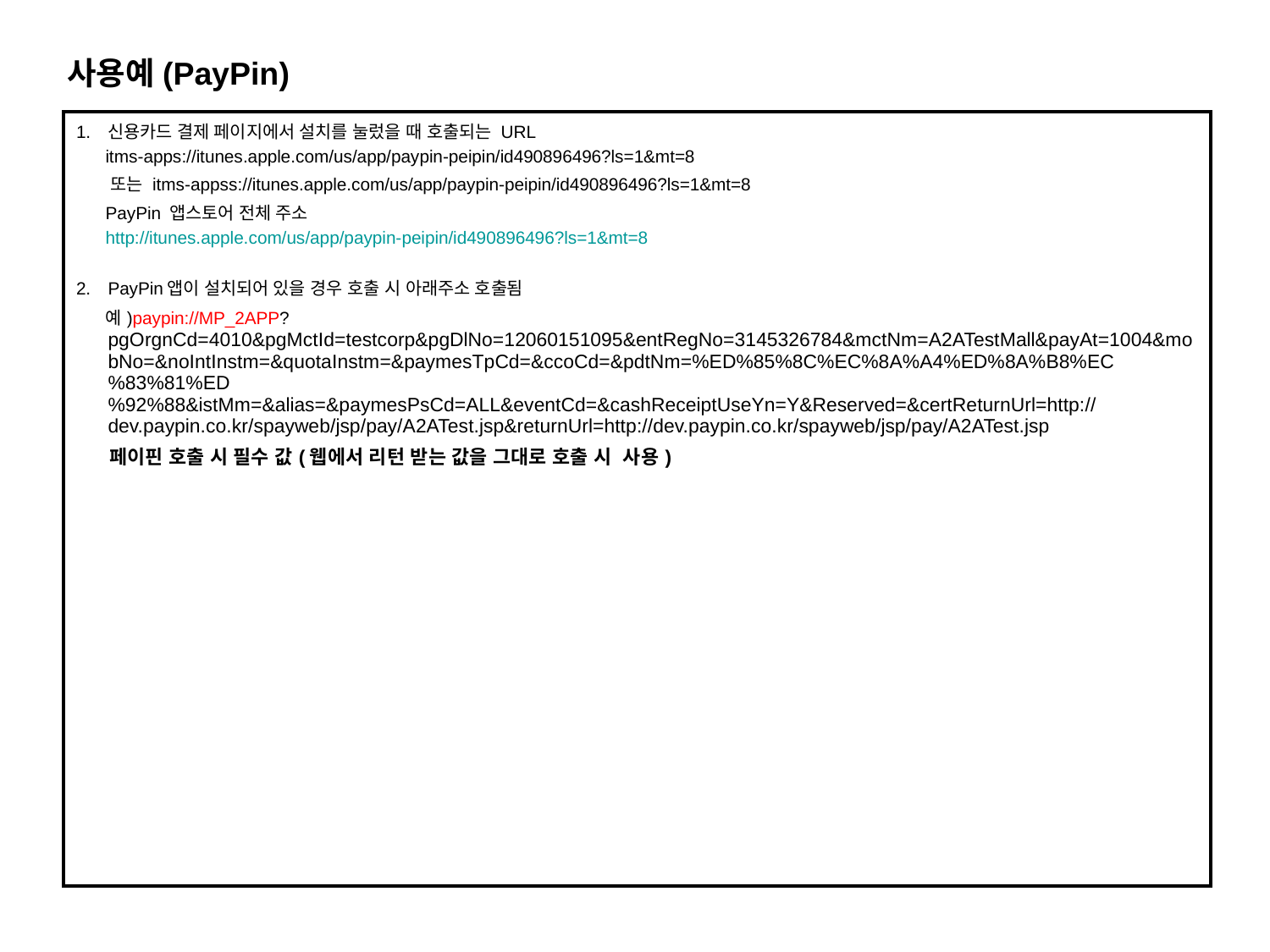

사용예(PayPin)
| 신용카드 결제 페이지에서 설치를 눌렀을 때 호출되는 URL itms-apps://itunes.apple.com/us/app/paypin-peipin/id490896496?ls=1&mt=8 또는 itms-appss://itunes.apple.com/us/app/paypin-peipin/id490896496?ls=1&mt=8 PayPin 앱스토어 전체 주소 http://itunes.apple.com/us/app/paypin-peipin/id490896496?ls=1&mt=8 PayPin앱이 설치되어 있을 경우 호출 시 아래주소 호출됨 예)paypin://MP\_2APP? pgOrgnCd=4010&pgMctId=testcorp&pgDlNo=12060151095&entRegNo=3145326784&mctNm=A2ATestMall&payAt=1004&mobNo=&noIntInstm=&quotaInstm=&paymesTpCd=&ccoCd=&pdtNm=%ED%85%8C%EC%8A%A4%ED%8A%B8%EC%83%81%ED%92%88&istMm=&alias=&paymesPsCd=ALL&eventCd=&cashReceiptUseYn=Y&Reserved=&certReturnUrl=http://dev.paypin.co.kr/spayweb/jsp/pay/A2ATest.jsp&returnUrl=http://dev.paypin.co.kr/spayweb/jsp/pay/A2ATest.jsp 페이핀 호출 시 필수 값(웹에서 리턴 받는 값을 그대로 호출 시 사용) |
| --- |